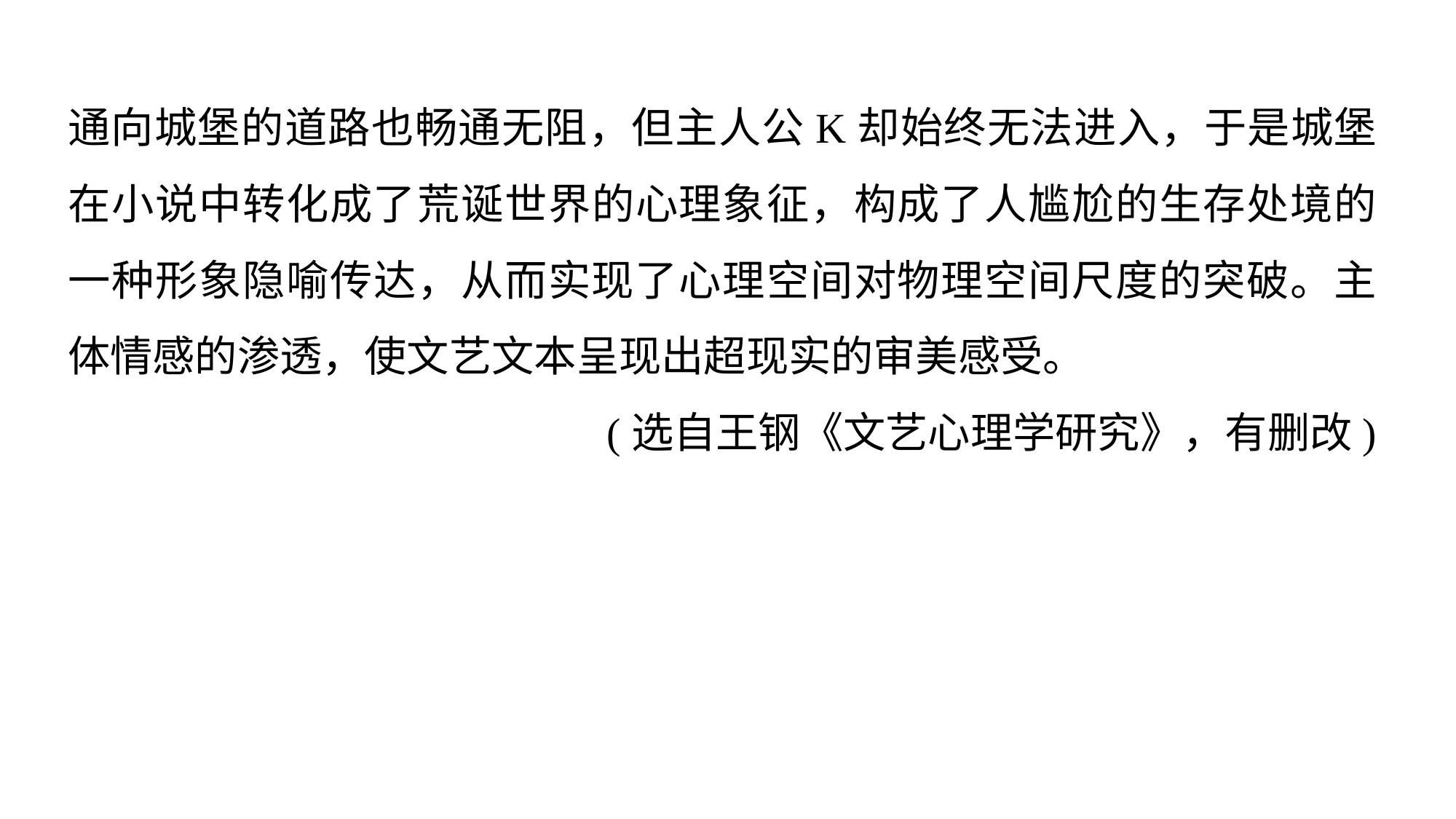

通向城堡的道路也畅通无阻，但主人公K却始终无法进入，于是城堡在小说中转化成了荒诞世界的心理象征，构成了人尴尬的生存处境的一种形象隐喻传达，从而实现了心理空间对物理空间尺度的突破。主体情感的渗透，使文艺文本呈现出超现实的审美感受。
(选自王钢《文艺心理学研究》，有删改)